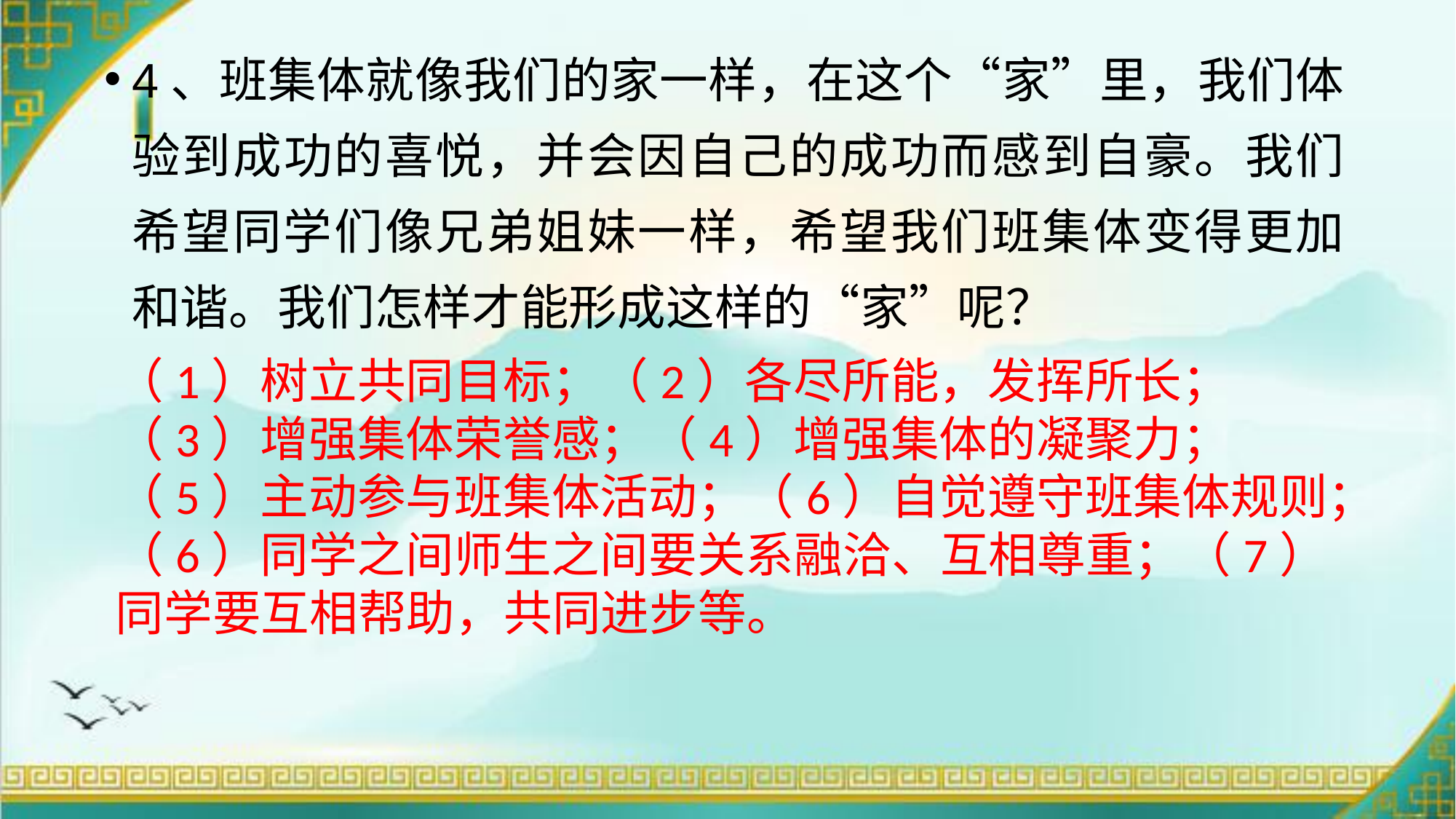

4、班集体就像我们的家一样，在这个“家”里，我们体验到成功的喜悦，并会因自己的成功而感到自豪。我们希望同学们像兄弟姐妹一样，希望我们班集体变得更加和谐。我们怎样才能形成这样的“家”呢？
（1）树立共同目标；（2）各尽所能，发挥所长；（3）增强集体荣誉感；（4）增强集体的凝聚力；（5）主动参与班集体活动；（6）自觉遵守班集体规则；（6）同学之间师生之间要关系融洽、互相尊重；（7）同学要互相帮助，共同进步等。